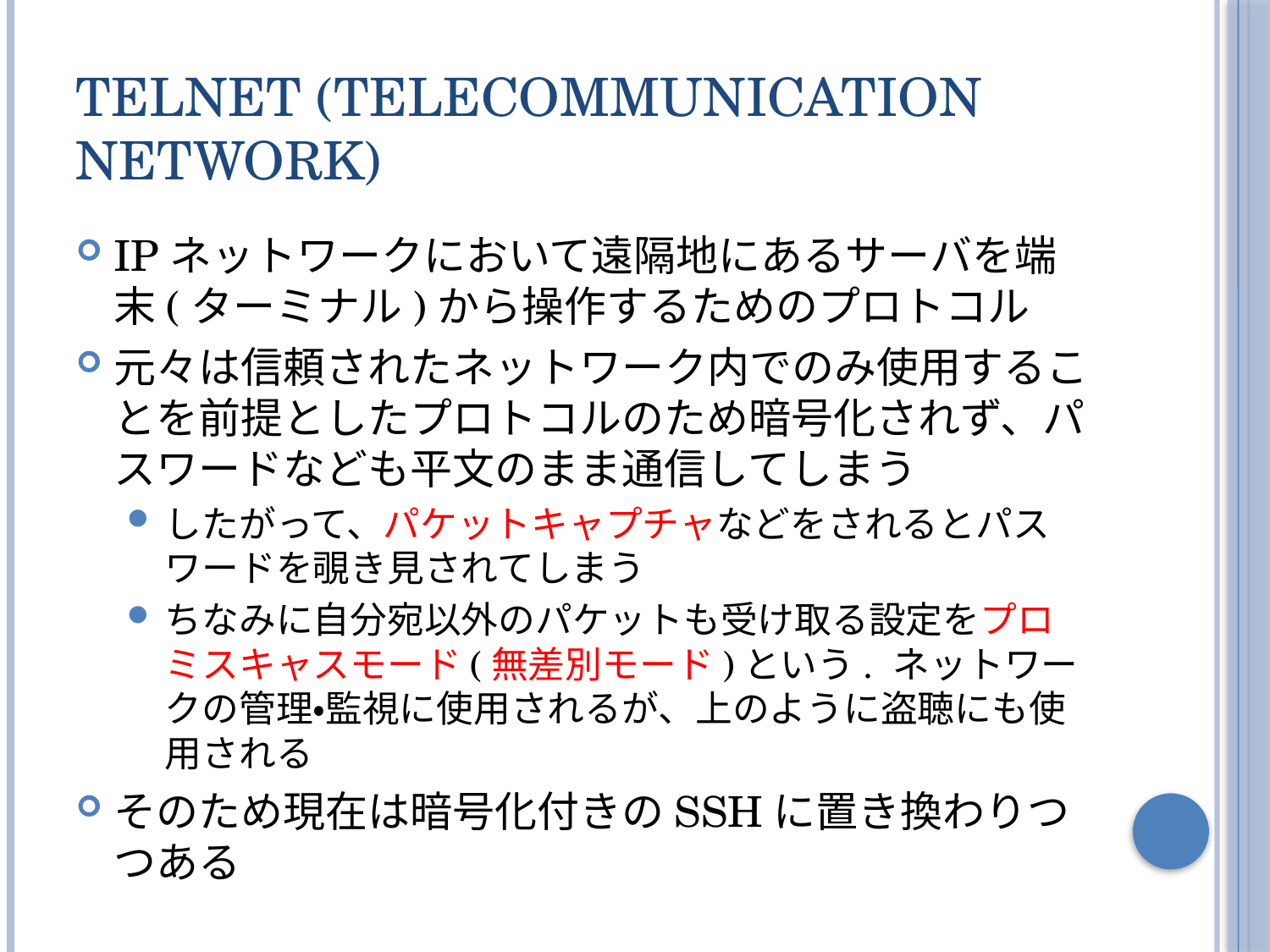

# Telnet (Telecommunication Network)
IPネットワークにおいて遠隔地にあるサーバを端末(ターミナル)から操作するためのプロトコル
元々は信頼されたネットワーク内でのみ使用することを前提としたプロトコルのため暗号化されず、パスワードなども平文のまま通信してしまう
したがって、パケットキャプチャなどをされるとパスワードを覗き見されてしまう
ちなみに自分宛以外のパケットも受け取る設定をプロミスキャスモード(無差別モード)という. ネットワークの管理・監視に使用されるが、上のように盗聴にも使用される
そのため現在は暗号化付きのSSHに置き換わりつつある